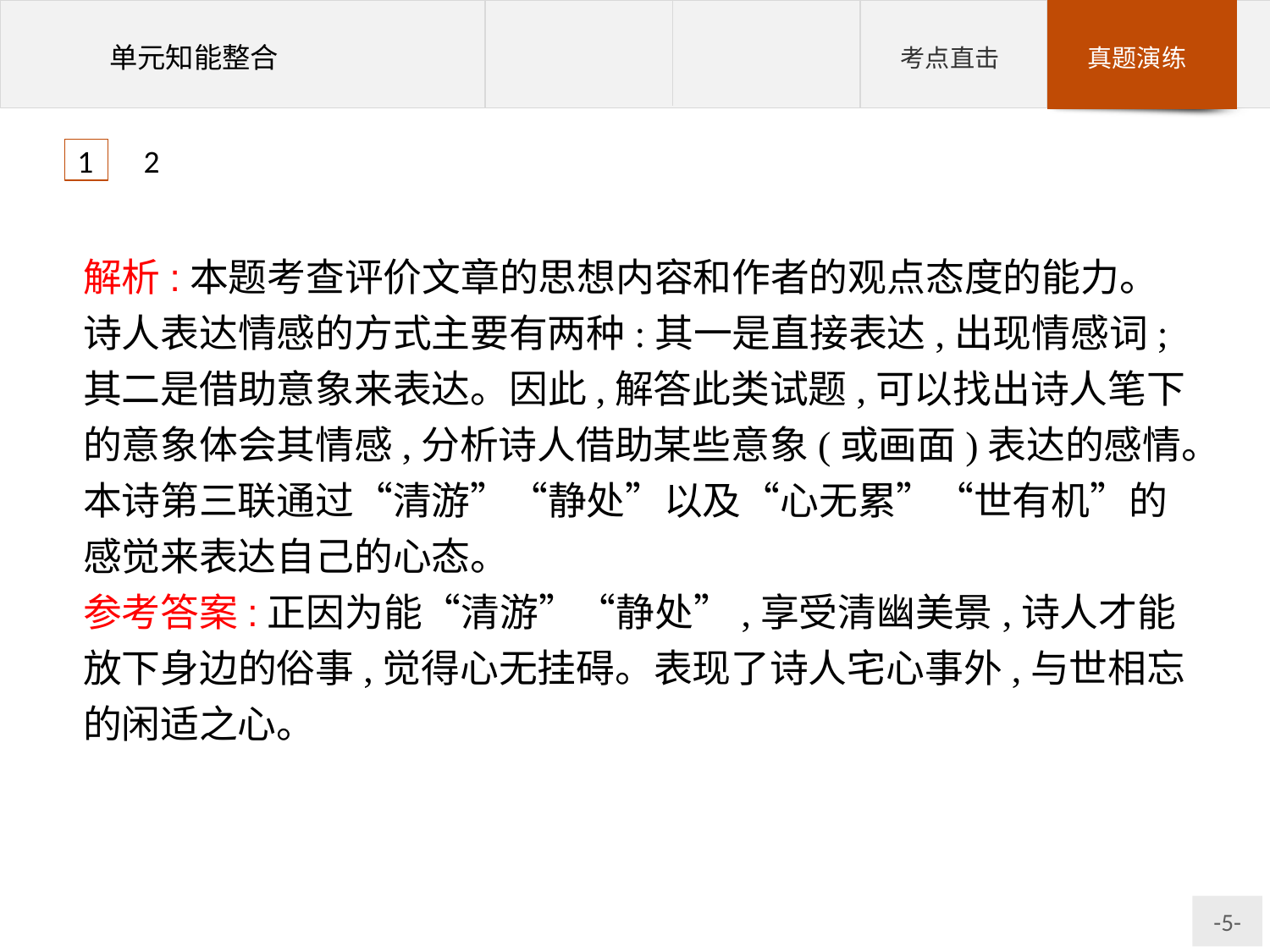

1       2

解析:本题考查评价文章的思想内容和作者的观点态度的能力。诗人表达情感的方式主要有两种:其一是直接表达,出现情感词;其二是借助意象来表达。因此,解答此类试题,可以找出诗人笔下的意象体会其情感,分析诗人借助某些意象(或画面)表达的感情。本诗第三联通过“清游”“静处”以及“心无累”“世有机”的感觉来表达自己的心态。
参考答案:正因为能“清游”“静处”,享受清幽美景,诗人才能放下身边的俗事,觉得心无挂碍。表现了诗人宅心事外,与世相忘的闲适之心。